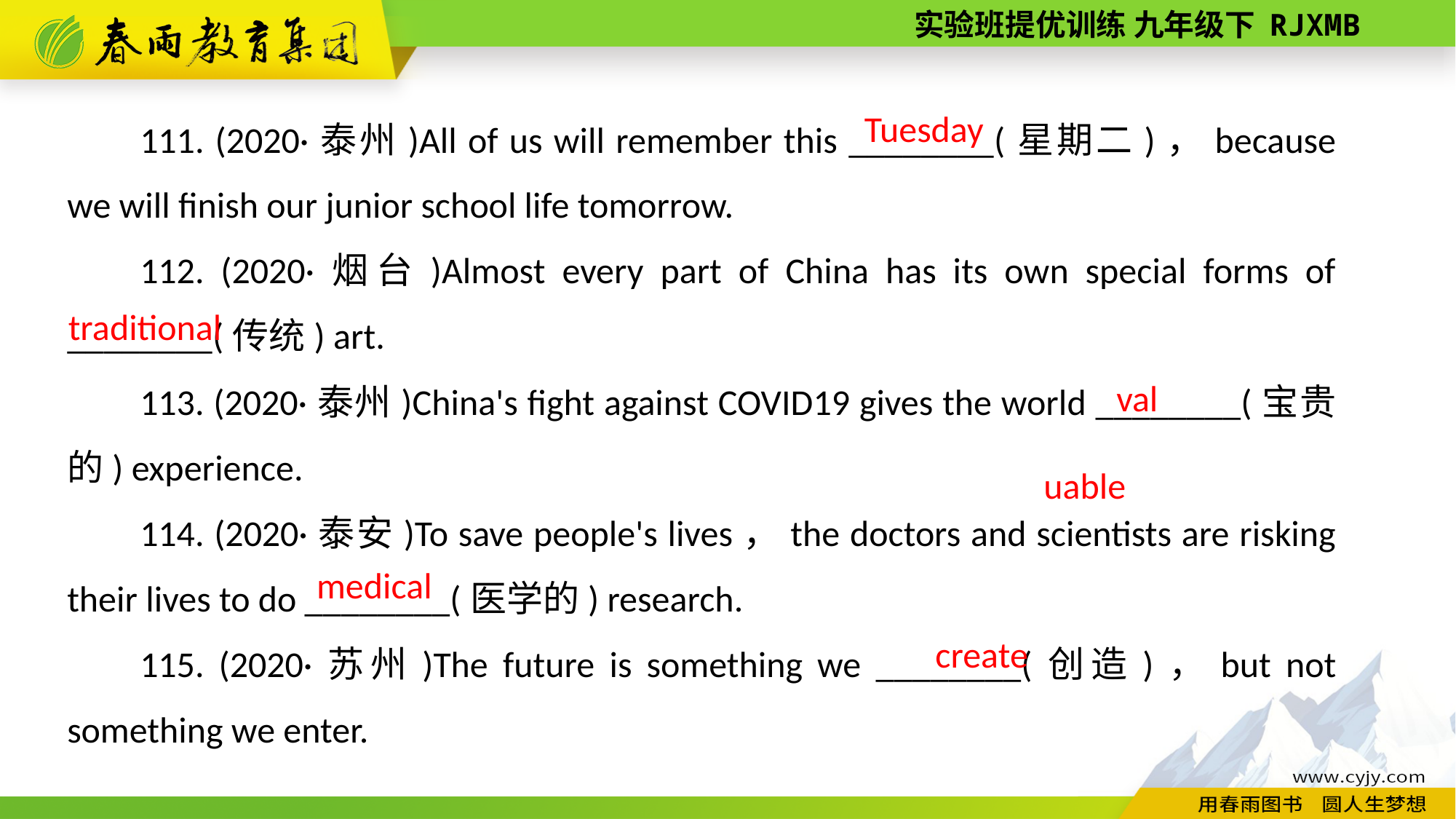

111. (2020·泰州)All of us will remember this ________(星期二)，because we will finish our junior school life tomorrow.
112. (2020·烟台)Almost every part of China has its own special forms of ________(传统) art.
113. (2020·泰州)China's fight against COVID­19 gives the world ________(宝贵的) experience.
114. (2020·泰安)To save people's lives，the doctors and scientists are risking their lives to do ________(医学的) research.
115. (2020·苏州)The future is something we ________(创造)，but not something we enter.
Tuesday
traditional
valuable
medical
create